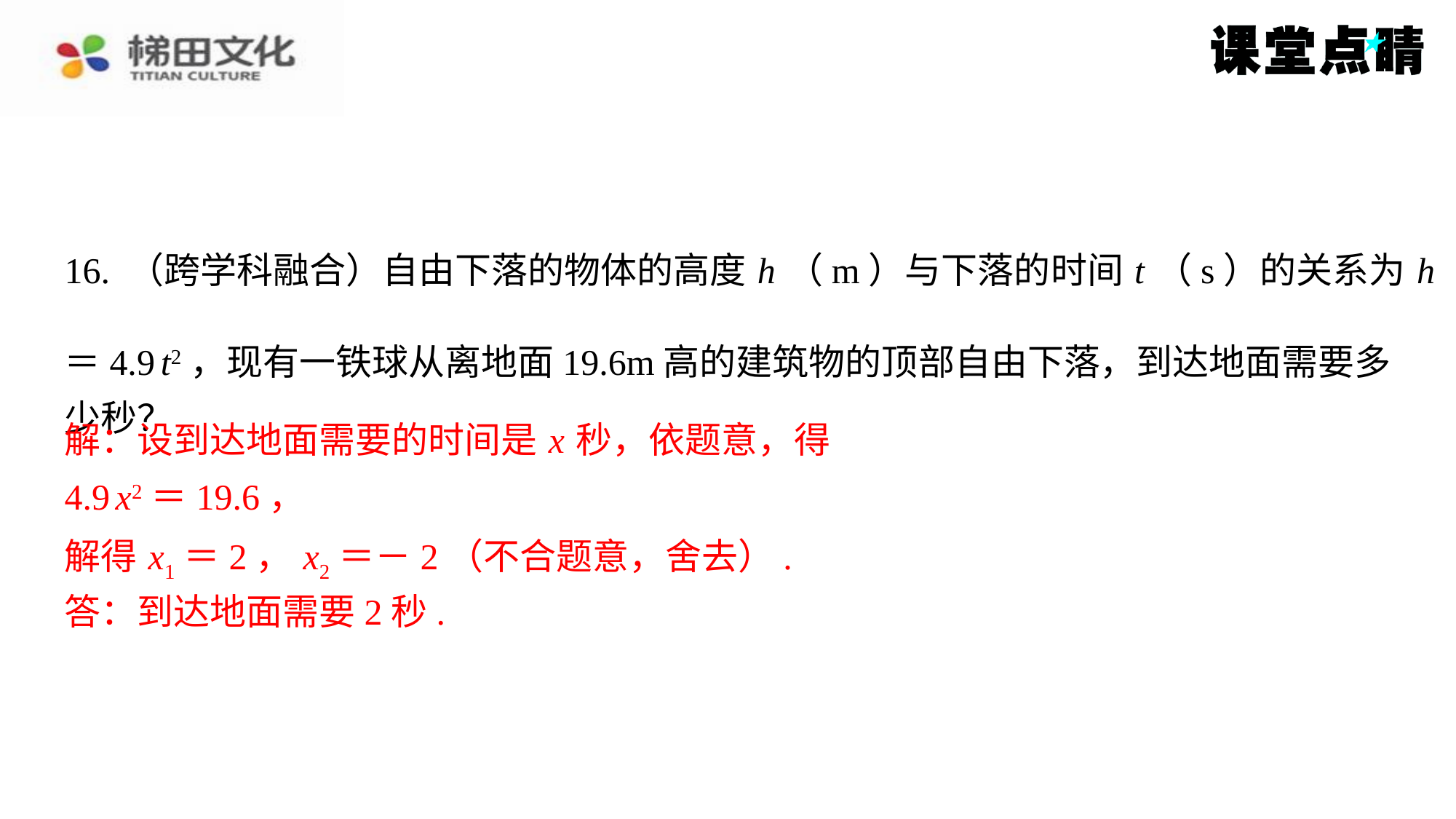

16. （跨学科融合）自由下落的物体的高度 h （m）与下落的时间 t （s）的关系为 h
＝4.9 t2，现有一铁球从离地面19.6m高的建筑物的顶部自由下落，到达地面需要多
少秒？
解：设到达地面需要的时间是 x 秒，依题意，得
解：设到达地面需要的时间是 x 秒，依题意，得
4.9 x2＝19.6，
4.9 x2＝19.6，
解得 x1＝2， x2＝－2（不合题意，舍去）.
解得 x1＝2， x2＝－2（不合题意，舍去）.
答：到达地面需要2秒.
答：到达地面需要2秒.